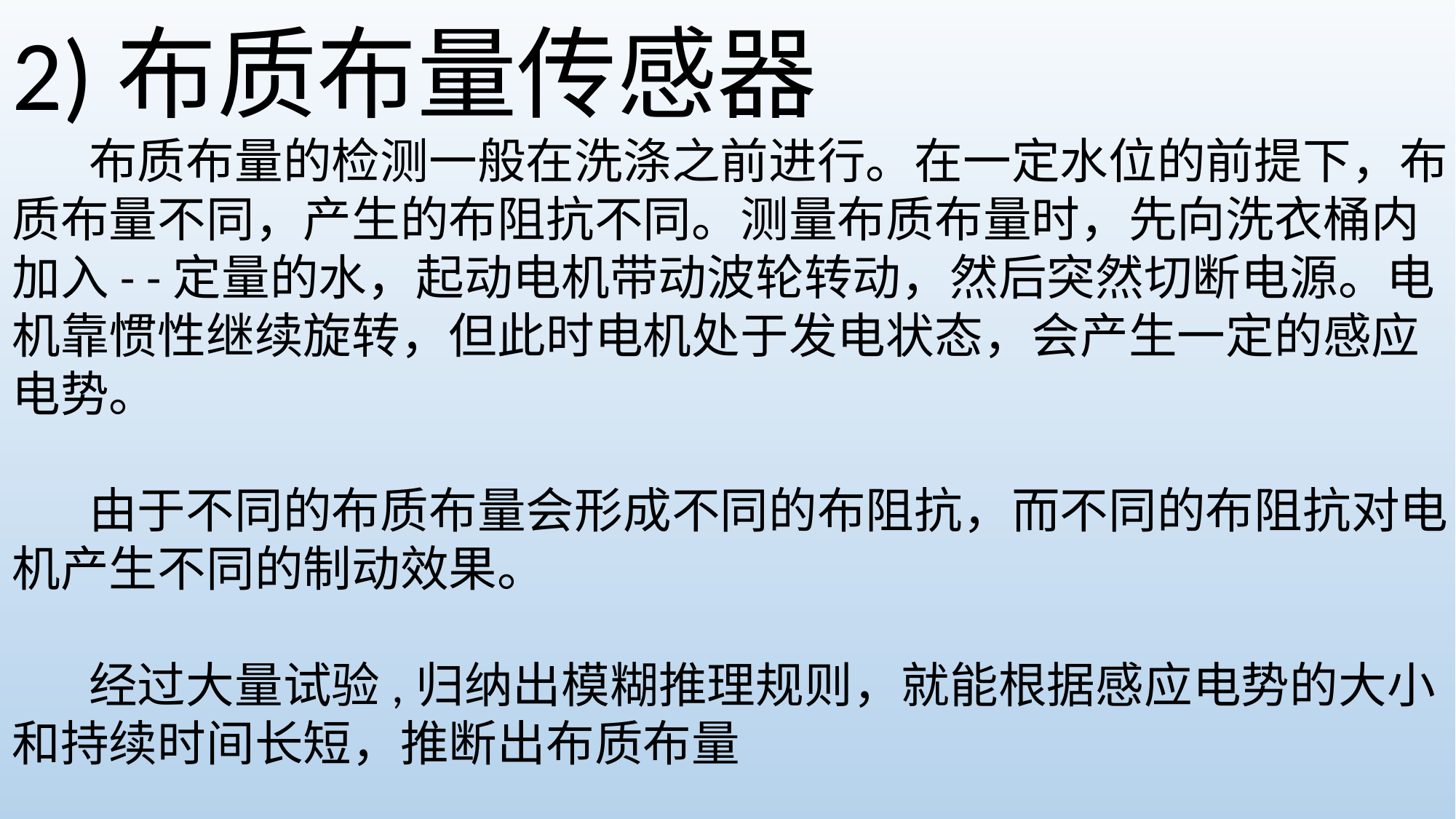

2)布质布量传感器
      布质布量的检测一般在洗涤之前进行。在一定水位的前提下，布质布量不同，产生的布阻抗不同。测量布质布量时，先向洗衣桶内加入- -定量的水，起动电机带动波轮转动，然后突然切断电源。电机靠惯性继续旋转，但此时电机处于发电状态，会产生一定的感应电势。

      由于不同的布质布量会形成不同的布阻抗，而不同的布阻抗对电机产生不同的制动效果。

      经过大量试验,归纳出模糊推理规则，就能根据感应电势的大小和持续时间长短，推断出布质布量